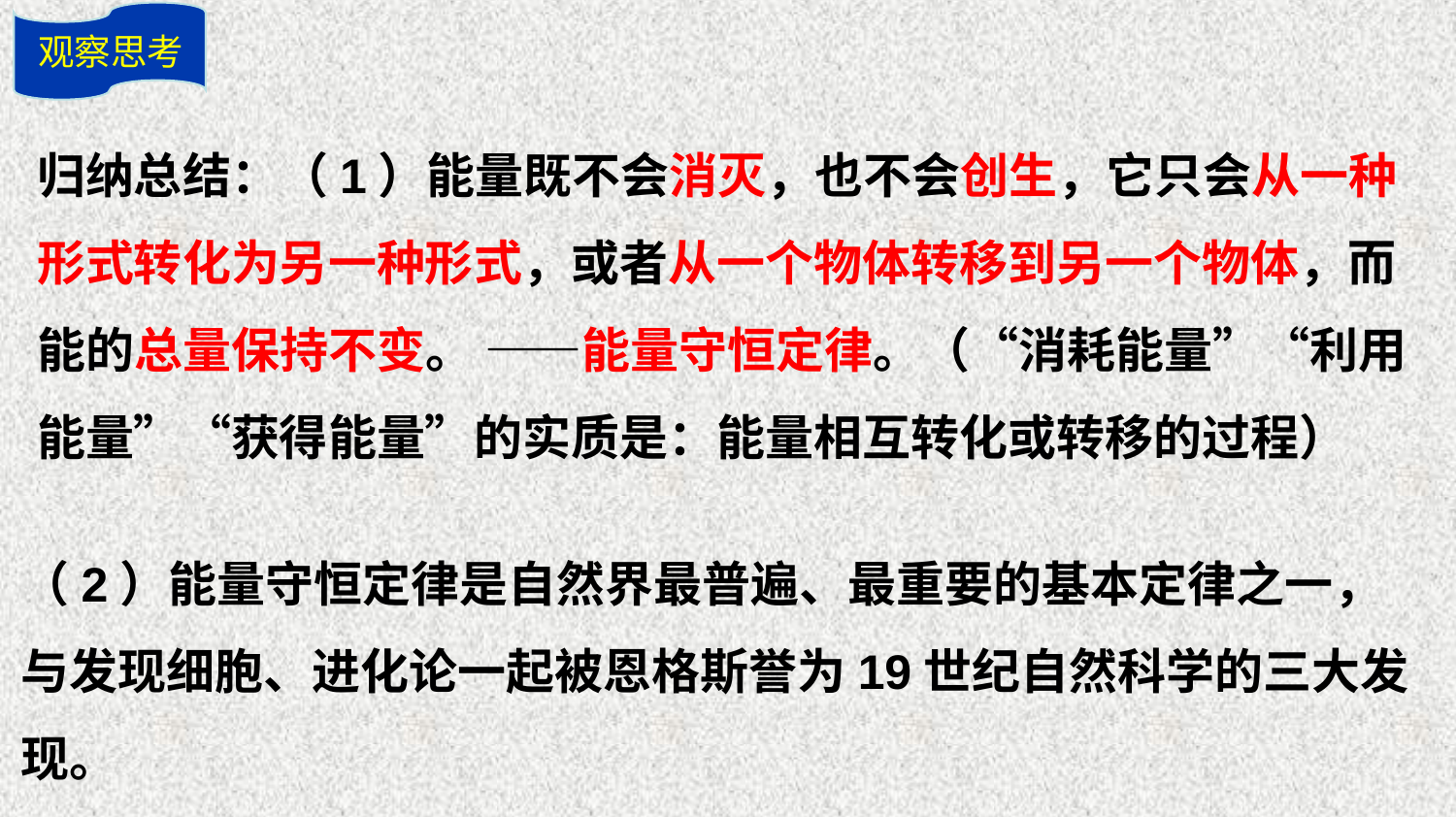

观察思考
归纳总结：（1）能量既不会消灭，也不会创生，它只会从一种形式转化为另一种形式，或者从一个物体转移到另一个物体，而能的总量保持不变。 ——能量守恒定律。（“消耗能量”“利用能量”“获得能量”的实质是：能量相互转化或转移的过程）
（2）能量守恒定律是自然界最普遍、最重要的基本定律之一，与发现细胞、进化论一起被恩格斯誉为19世纪自然科学的三大发现。